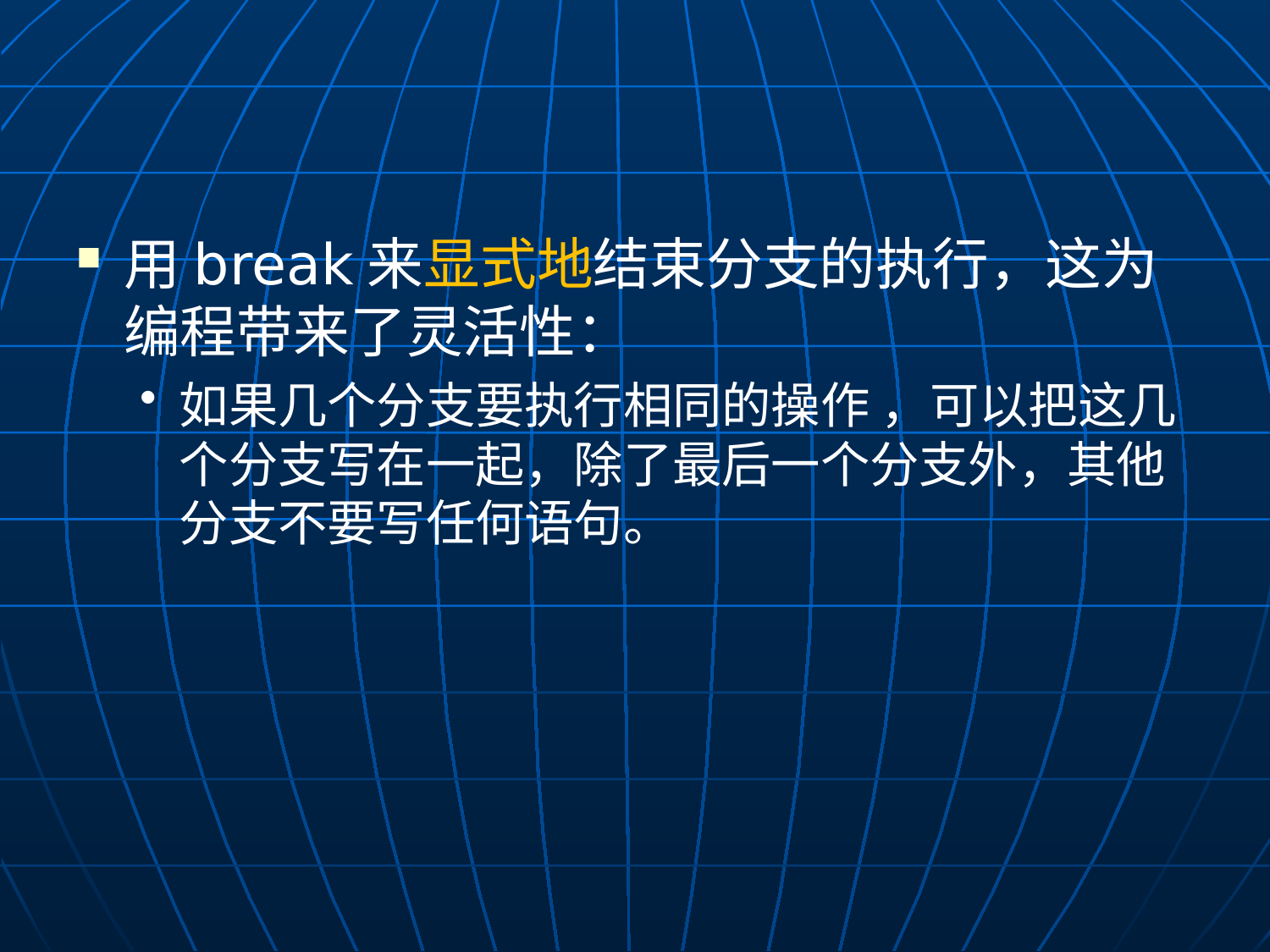

#
用break来显式地结束分支的执行，这为编程带来了灵活性：
如果几个分支要执行相同的操作 ，可以把这几个分支写在一起，除了最后一个分支外，其他分支不要写任何语句。